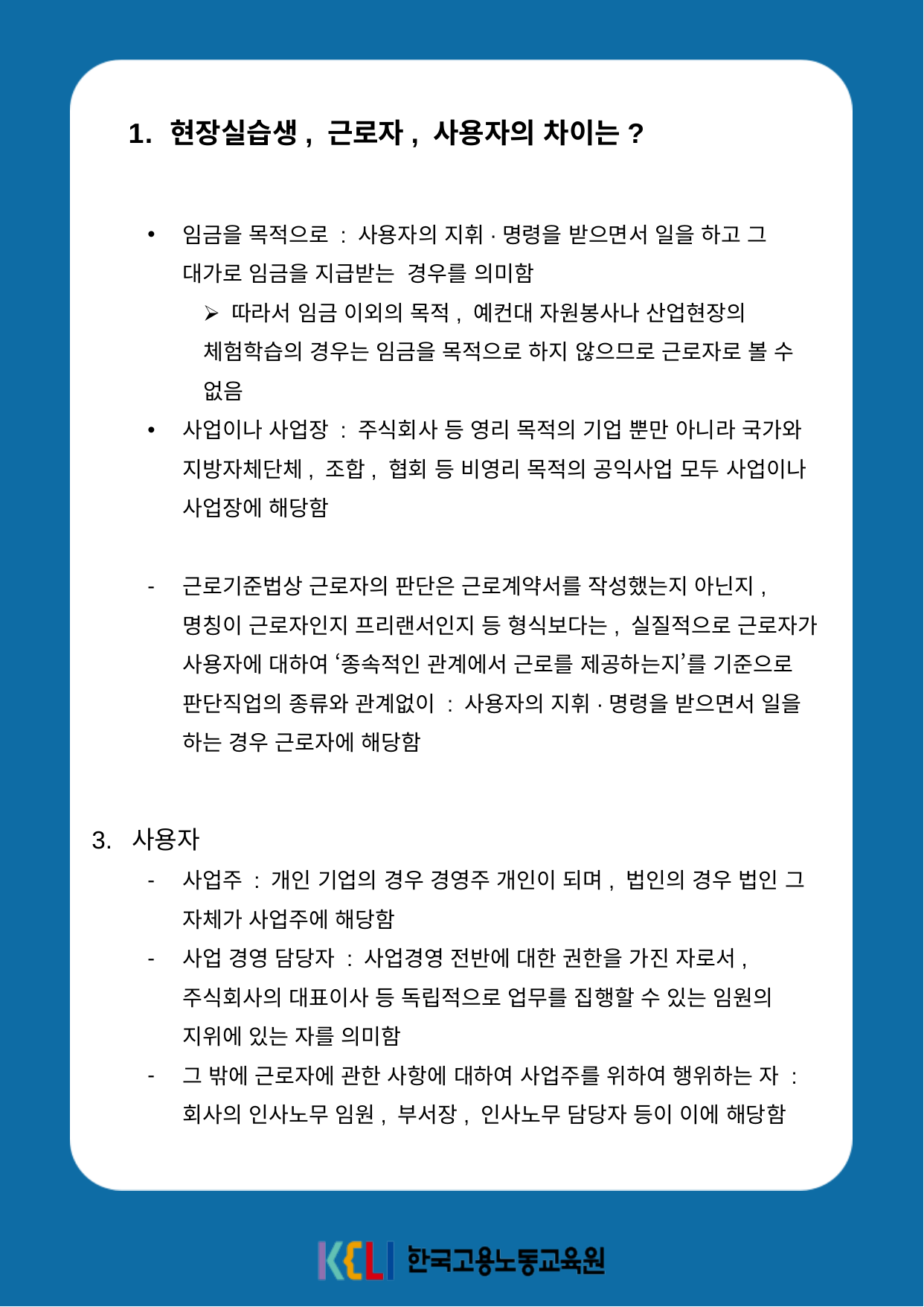

현장실습생, 근로자, 사용자의 차이는?
임금을 목적으로 : 사용자의 지휘·명령을 받으면서 일을 하고 그 대가로 임금을 지급받는  경우를 의미함
⮚ 따라서 임금 이외의 목적, 예컨대 자원봉사나 산업현장의 체험학습의 경우는 임금을 목적으로 하지 않으므로 근로자로 볼 수 없음
사업이나 사업장 : 주식회사 등 영리 목적의 기업 뿐만 아니라 국가와 지방자체단체, 조합, 협회 등 비영리 목적의 공익사업 모두 사업이나 사업장에 해당함

근로기준법상 근로자의 판단은 근로계약서를 작성했는지 아닌지, 명칭이 근로자인지 프리랜서인지 등 형식보다는, 실질적으로 근로자가 사용자에 대하여 ‘종속적인 관계에서 근로를 제공하는지’를 기준으로 판단직업의 종류와 관계없이 : 사용자의 지휘·명령을 받으면서 일을 하는 경우 근로자에 해당함

3.  사용자
사업주 : 개인 기업의 경우 경영주 개인이 되며, 법인의 경우 법인 그 자체가 사업주에 해당함
사업 경영 담당자 : 사업경영 전반에 대한 권한을 가진 자로서, 주식회사의 대표이사 등 독립적으로 업무를 집행할 수 있는 임원의 지위에 있는 자를 의미함
그 밖에 근로자에 관한 사항에 대하여 사업주를 위하여 행위하는 자 : 회사의 인사노무 임원, 부서장, 인사노무 담당자 등이 이에 해당함